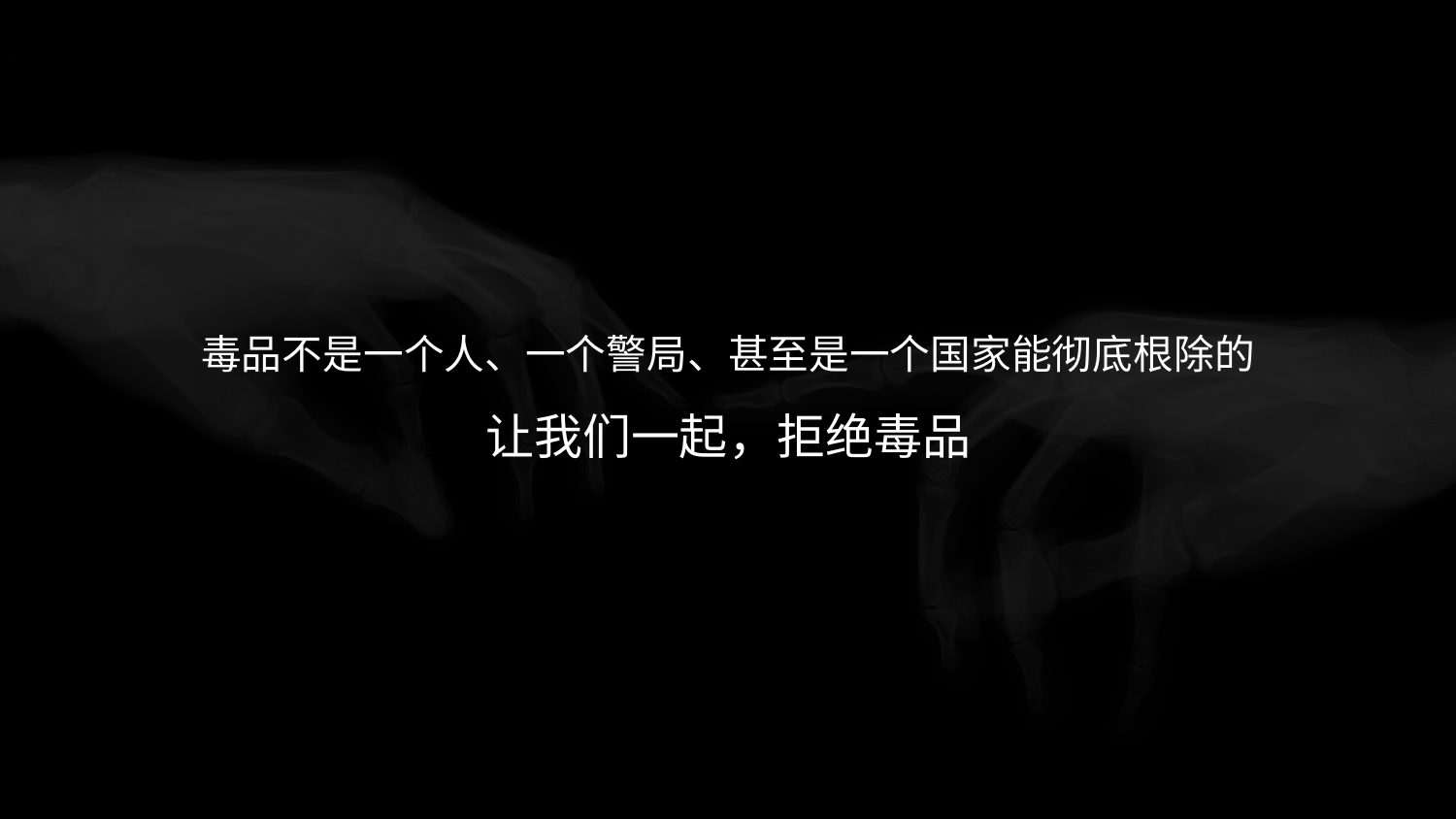

毒品不是一个人、一个警局、甚至是一个国家能彻底根除的
让我们一起，拒绝毒品